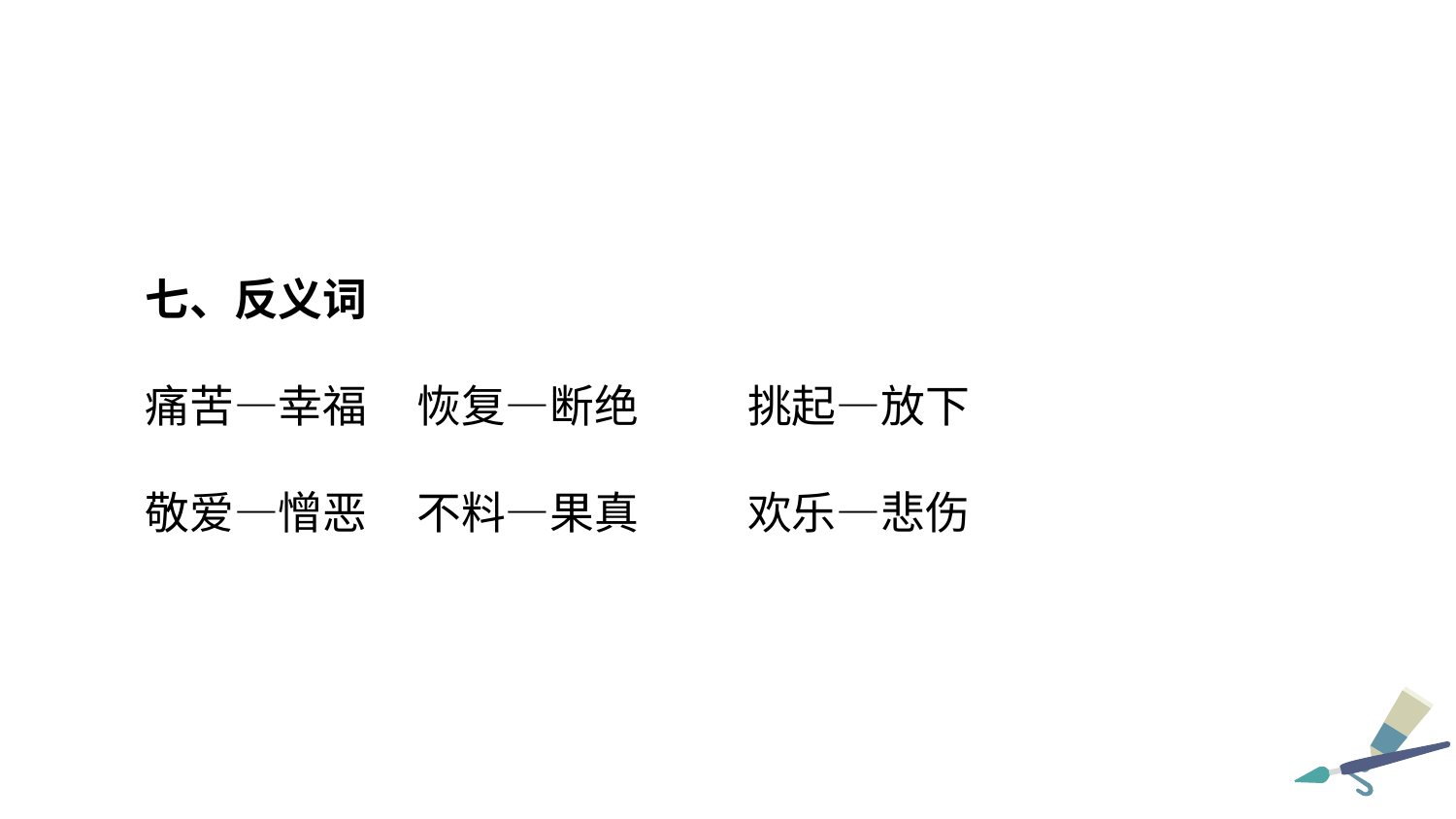

七、反义词
痛苦—幸福     恢复—断绝 	  挑起—放下
敬爱—憎恶     不料—果真	  欢乐—悲伤